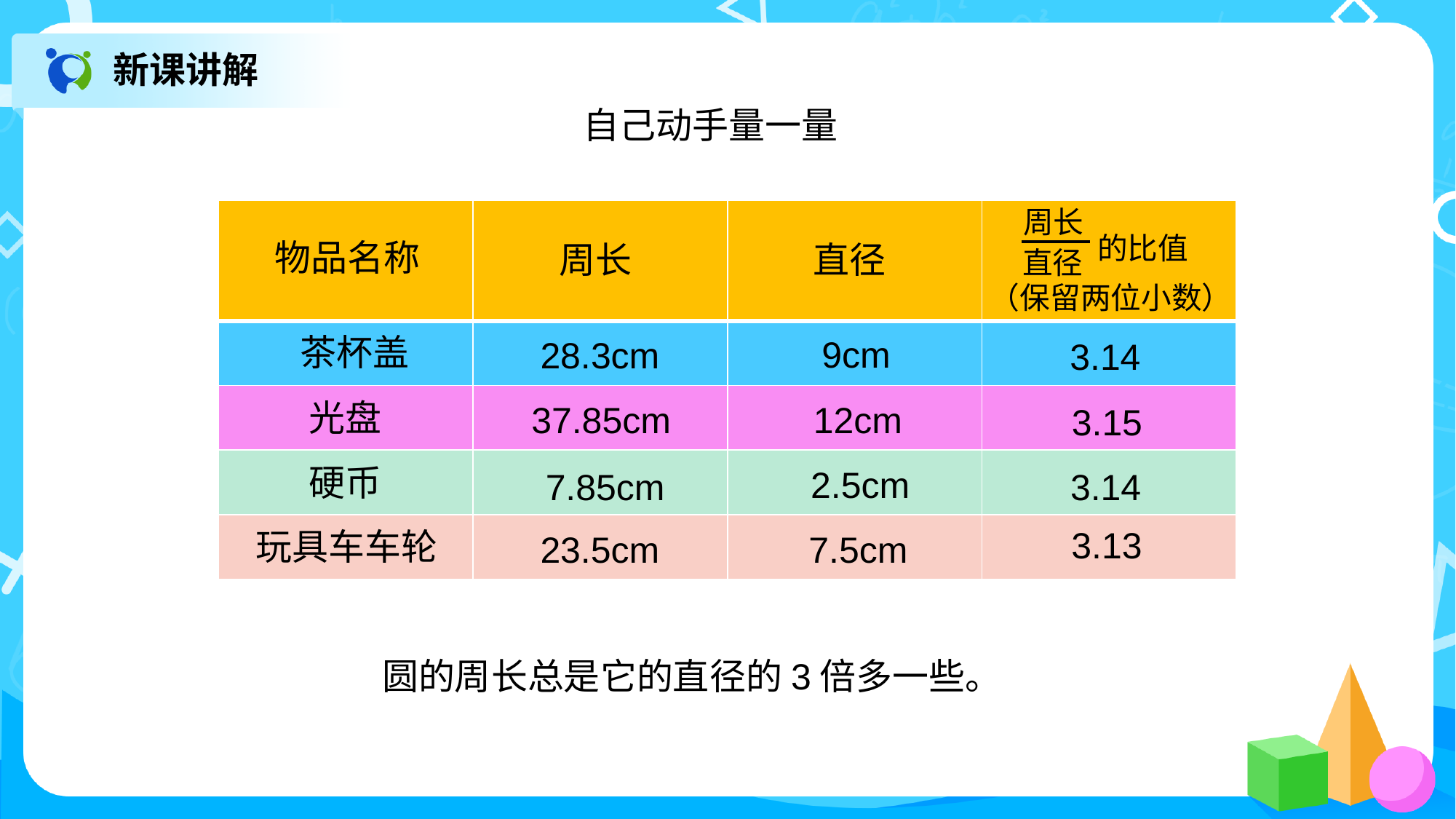

新课讲解
自己动手量一量
周长
的比值
直径
（保留两位小数）
|  |  |  |  |
| --- | --- | --- | --- |
|  |  |  |  |
|  |  |  |  |
|  |  |  |  |
|  |  |  |  |
物品名称
周长
直径
茶杯盖
9cm
28.3cm
3.14
光盘
37.85cm
12cm
3.15
硬币
2.5cm
3.14
7.85cm
3.13
玩具车车轮
23.5cm
7.5cm
圆的周长总是它的直径的3倍多一些。